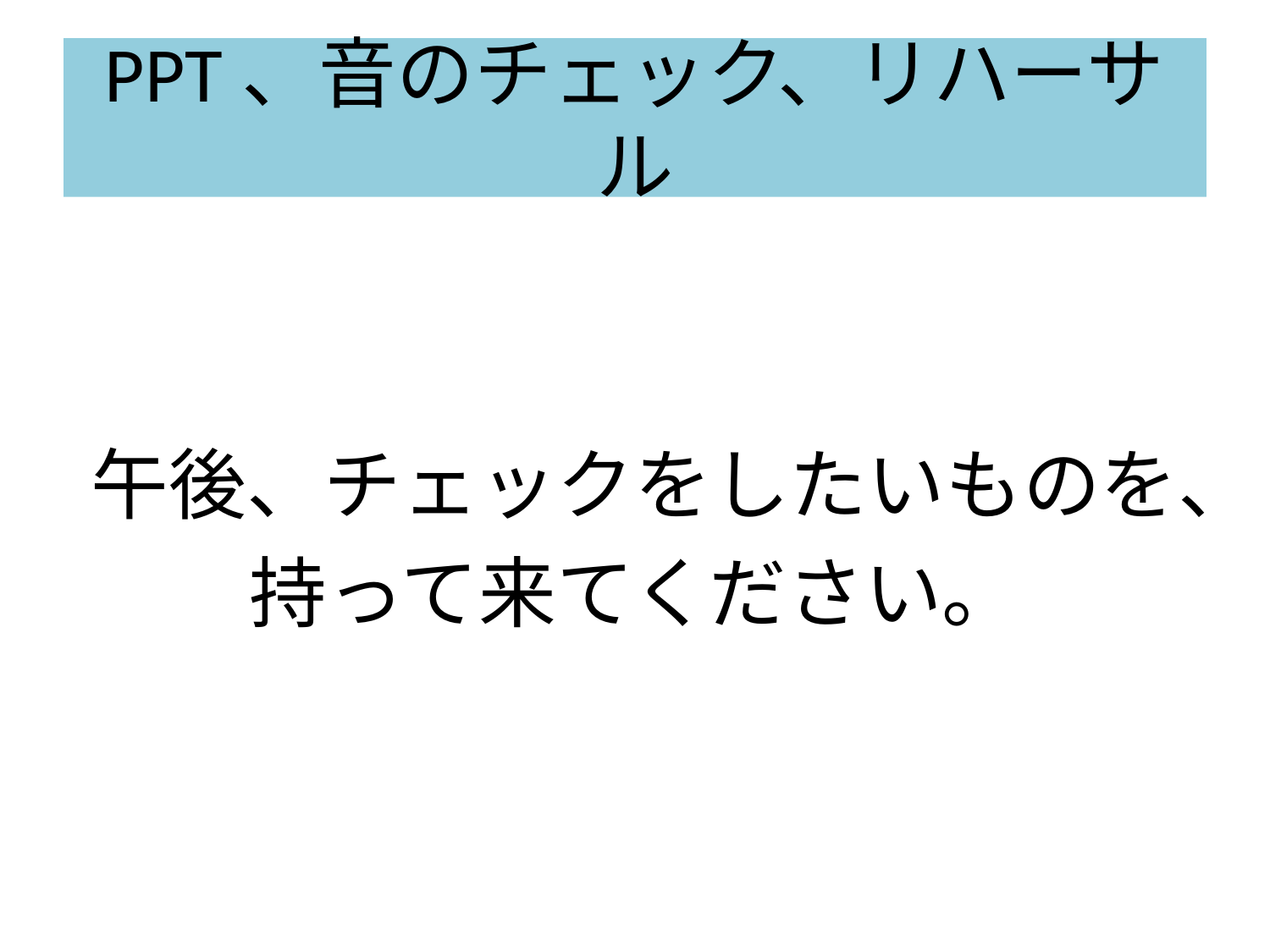

# PPT、音のチェック、リハーサル
午後、チェックをしたいものを、
持って来てください。